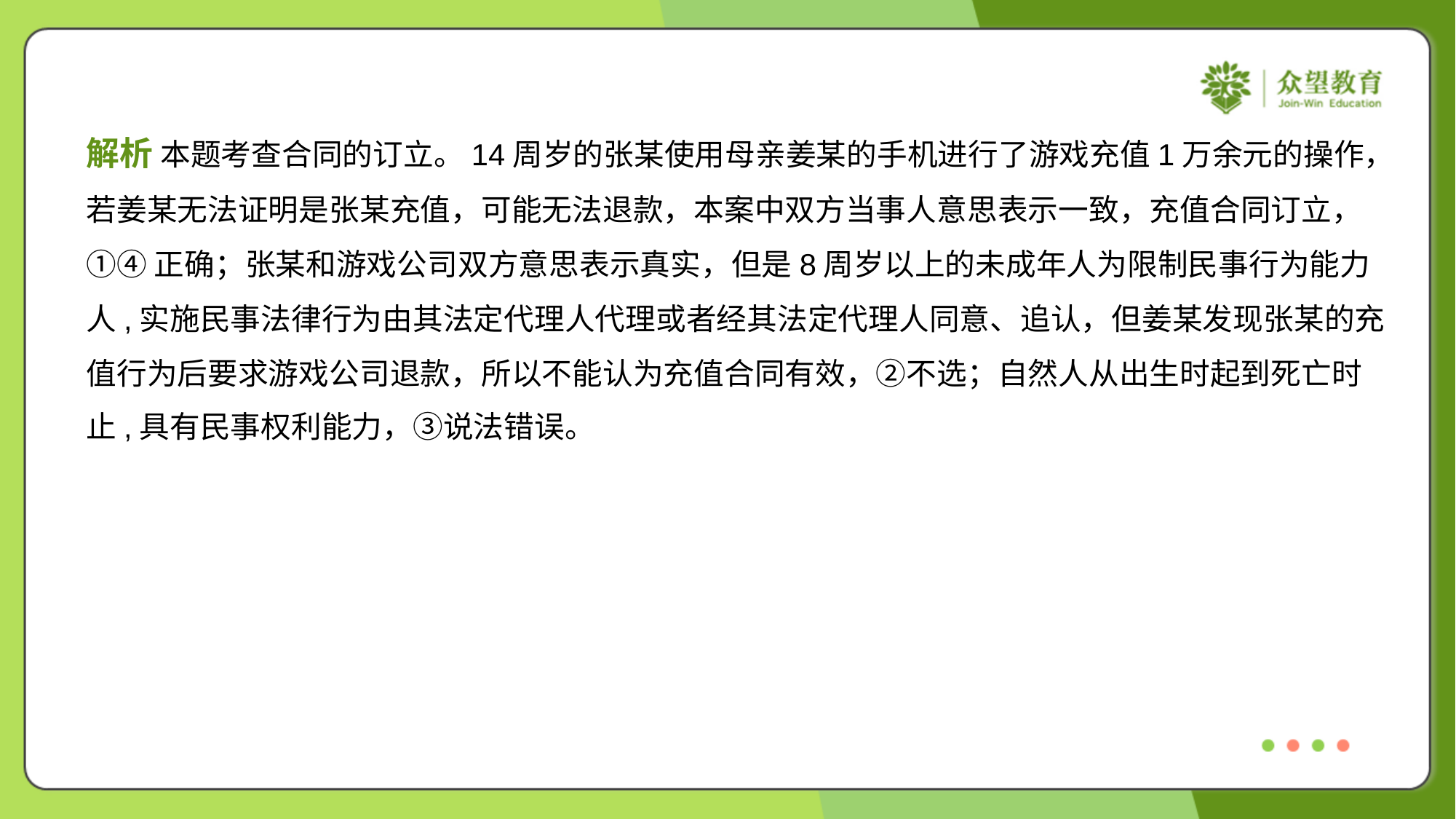

解析 本题考查合同的订立。14周岁的张某使用母亲姜某的手机进行了游戏充值1万余元的操作，
若姜某无法证明是张某充值，可能无法退款，本案中双方当事人意思表示一致，充值合同订立，
①④正确；张某和游戏公司双方意思表示真实，但是8周岁以上的未成年人为限制民事行为能力
人,实施民事法律行为由其法定代理人代理或者经其法定代理人同意、追认，但姜某发现张某的充
值行为后要求游戏公司退款，所以不能认为充值合同有效，②不选；自然人从出生时起到死亡时
止,具有民事权利能力，③说法错误。